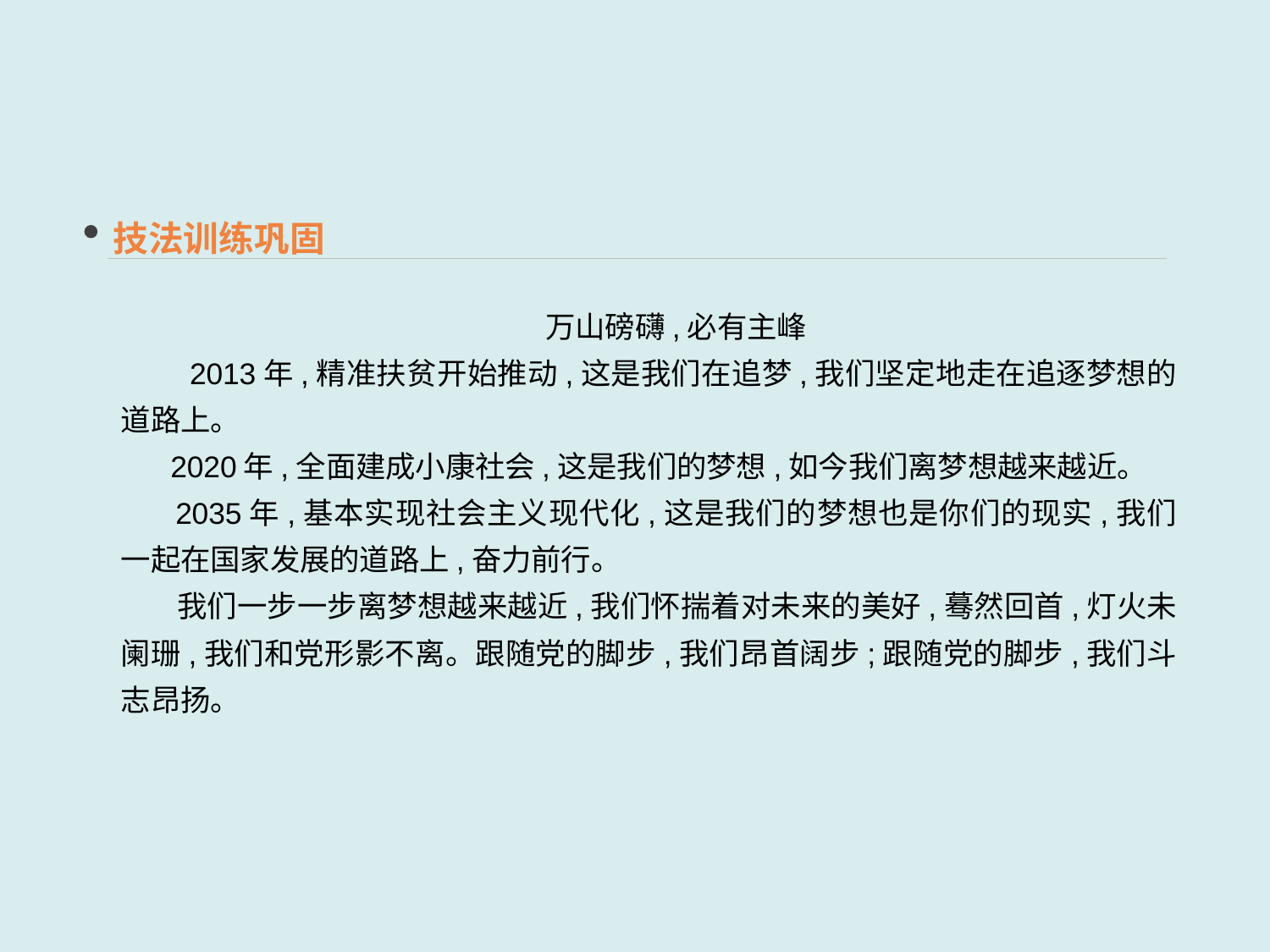

技法训练巩固

       万山磅礴,必有主峰
        2013年,精准扶贫开始推动,这是我们在追梦,我们坚定地走在追逐梦想的道路上。
      2020年,全面建成小康社会,这是我们的梦想,如今我们离梦想越来越近。
      2035年,基本实现社会主义现代化,这是我们的梦想也是你们的现实,我们一起在国家发展的道路上,奋力前行。
       我们一步一步离梦想越来越近,我们怀揣着对未来的美好,蓦然回首,灯火未阑珊,我们和党形影不离。跟随党的脚步,我们昂首阔步;跟随党的脚步,我们斗志昂扬。